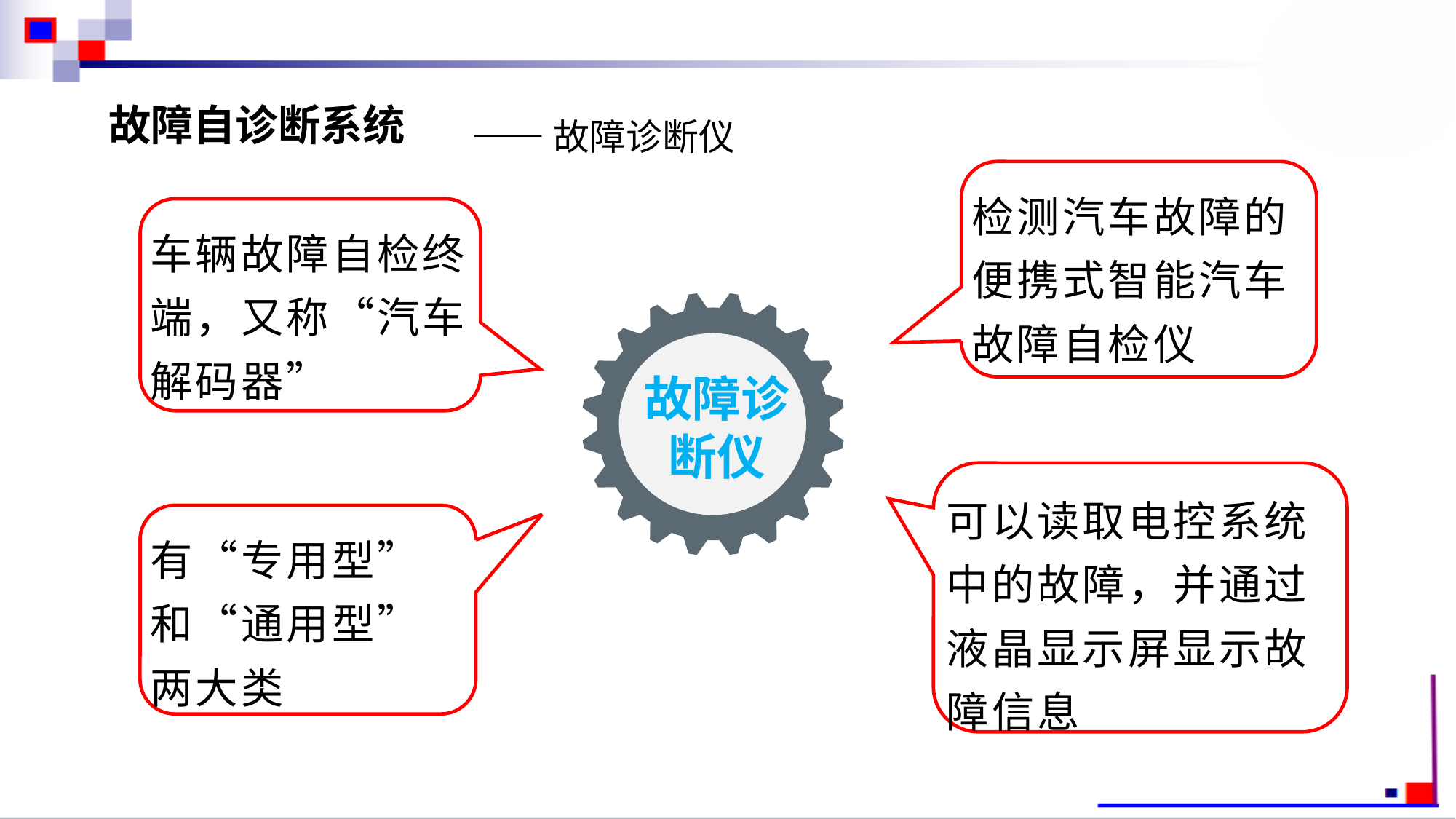

故障自诊断系统
——故障诊断仪
检测汽车故障的便携式智能汽车故障自检仪
车辆故障自检终端，又称“汽车解码器”

故障诊断仪
可以读取电控系统中的故障，并通过液晶显示屏显示故障信息
有“专用型”和“通用型”两大类